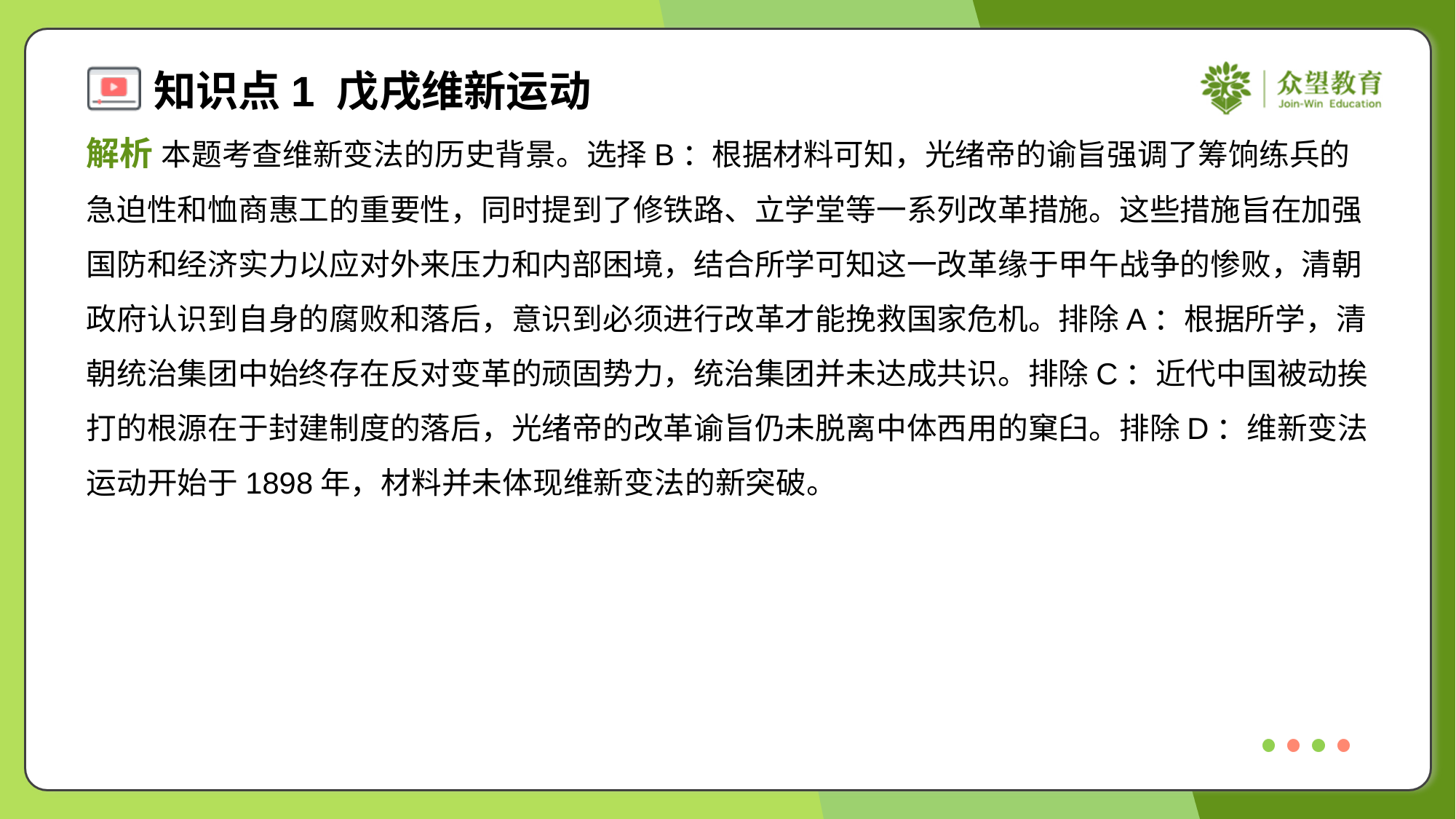

解析 本题考查维新变法的历史背景。选择B：根据材料可知，光绪帝的谕旨强调了筹饷练兵的
急迫性和恤商惠工的重要性，同时提到了修铁路、立学堂等一系列改革措施。这些措施旨在加强
国防和经济实力以应对外来压力和内部困境，结合所学可知这一改革缘于甲午战争的惨败，清朝
政府认识到自身的腐败和落后，意识到必须进行改革才能挽救国家危机。排除A：根据所学，清
朝统治集团中始终存在反对变革的顽固势力，统治集团并未达成共识。排除C：近代中国被动挨
打的根源在于封建制度的落后，光绪帝的改革谕旨仍未脱离中体西用的窠臼。排除D：维新变法
运动开始于1898年，材料并未体现维新变法的新突破。